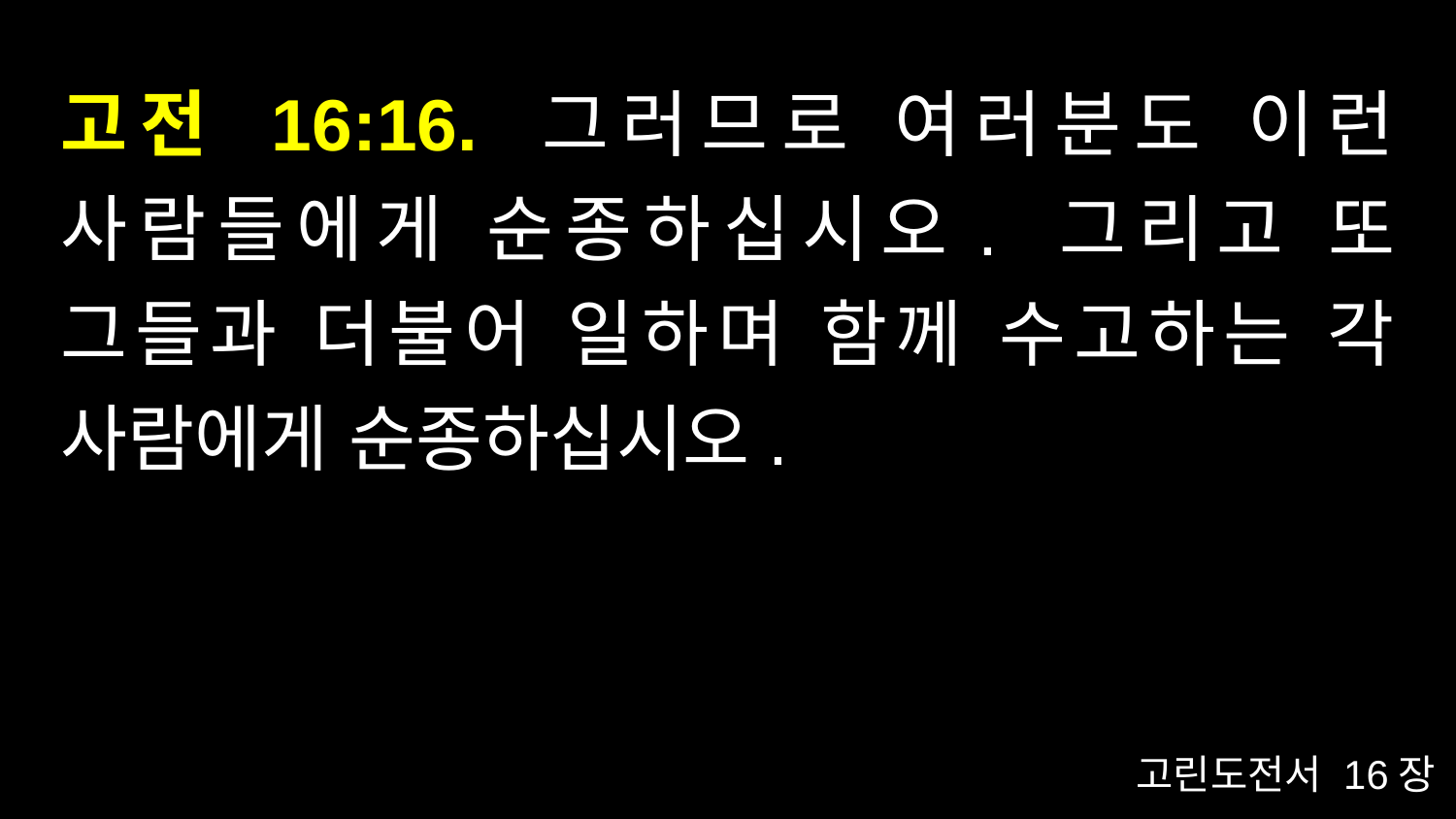

# 고전 16:16. 그러므로 여러분도 이런 사람들에게 순종하십시오. 그리고 또 그들과 더불어 일하며 함께 수고하는 각 사람에게 순종하십시오.
고린도전서 16장